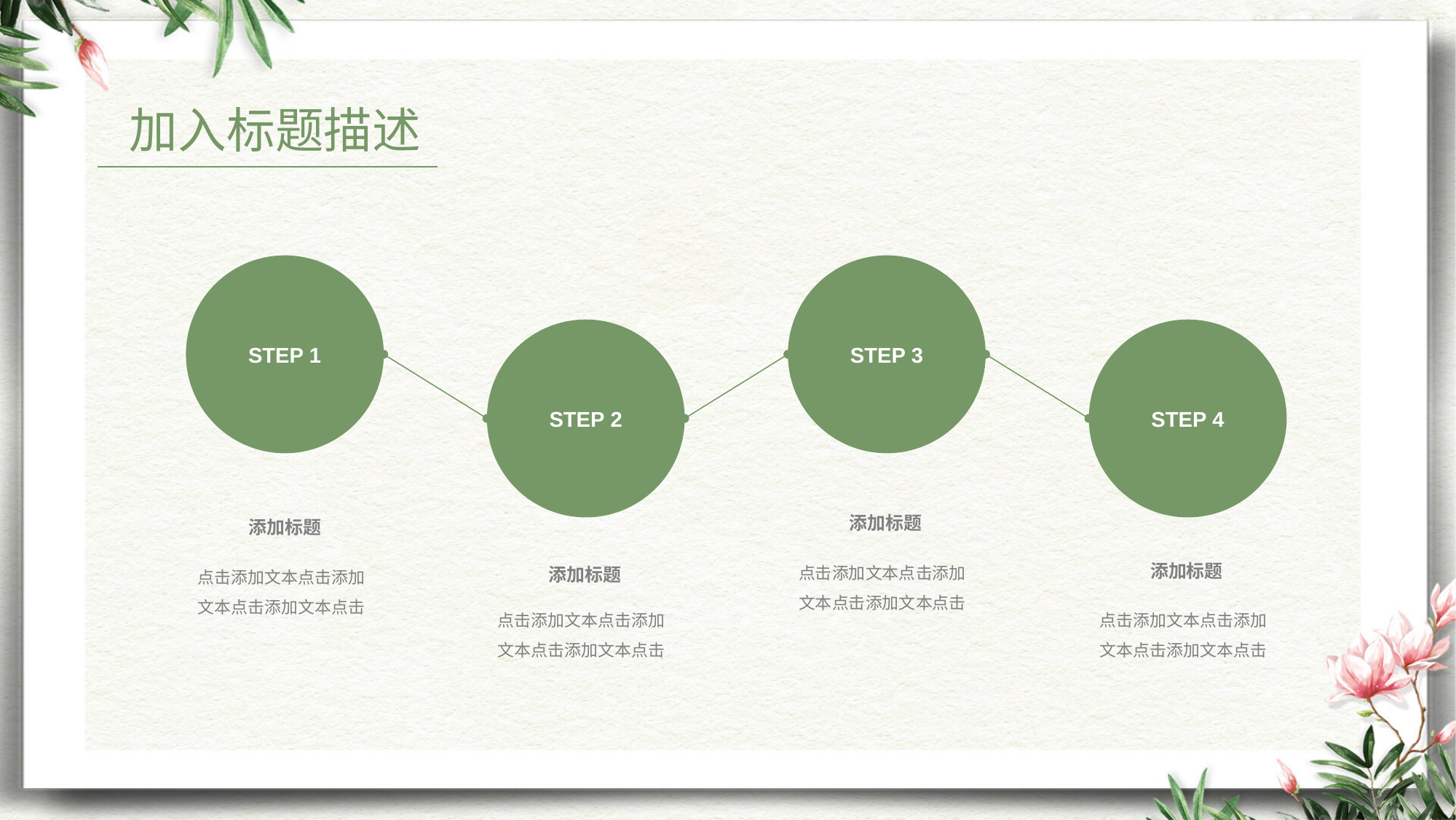

加入标题描述
STEP 1
STEP 3
STEP 2
STEP 4
添加标题
添加标题
添加标题
添加标题
点击添加文本点击添加文本点击添加文本点击
点击添加文本点击添加文本点击添加文本点击
点击添加文本点击添加文本点击添加文本点击
点击添加文本点击添加文本点击添加文本点击